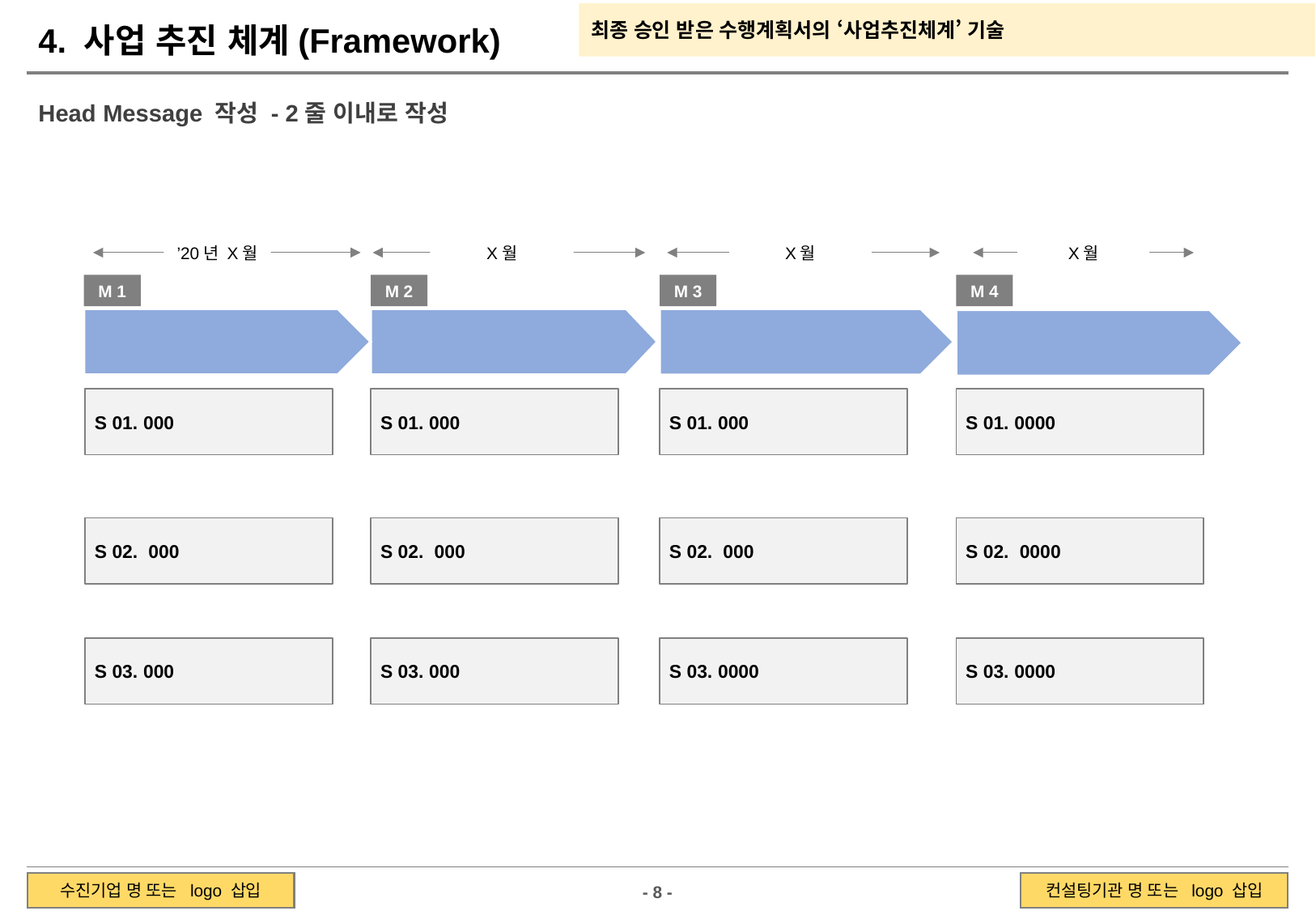

최종 승인 받은 수행계획서의 ‘사업추진체계’ 기술
4. 사업 추진 체계(Framework)
Ⅰ. 사업 개요
Head Message 작성 - 2줄 이내로 작성
’20년 X월
X월
X월
X월
M 1
M 2
M 3
M 4

S 01. 000
S 01. 000
S 01. 000
S 01. 0000
S 02.  000
S 02.  000
S 02.  000
S 02.  0000
S 03. 000
S 03. 000
S 03. 0000
S 03. 0000